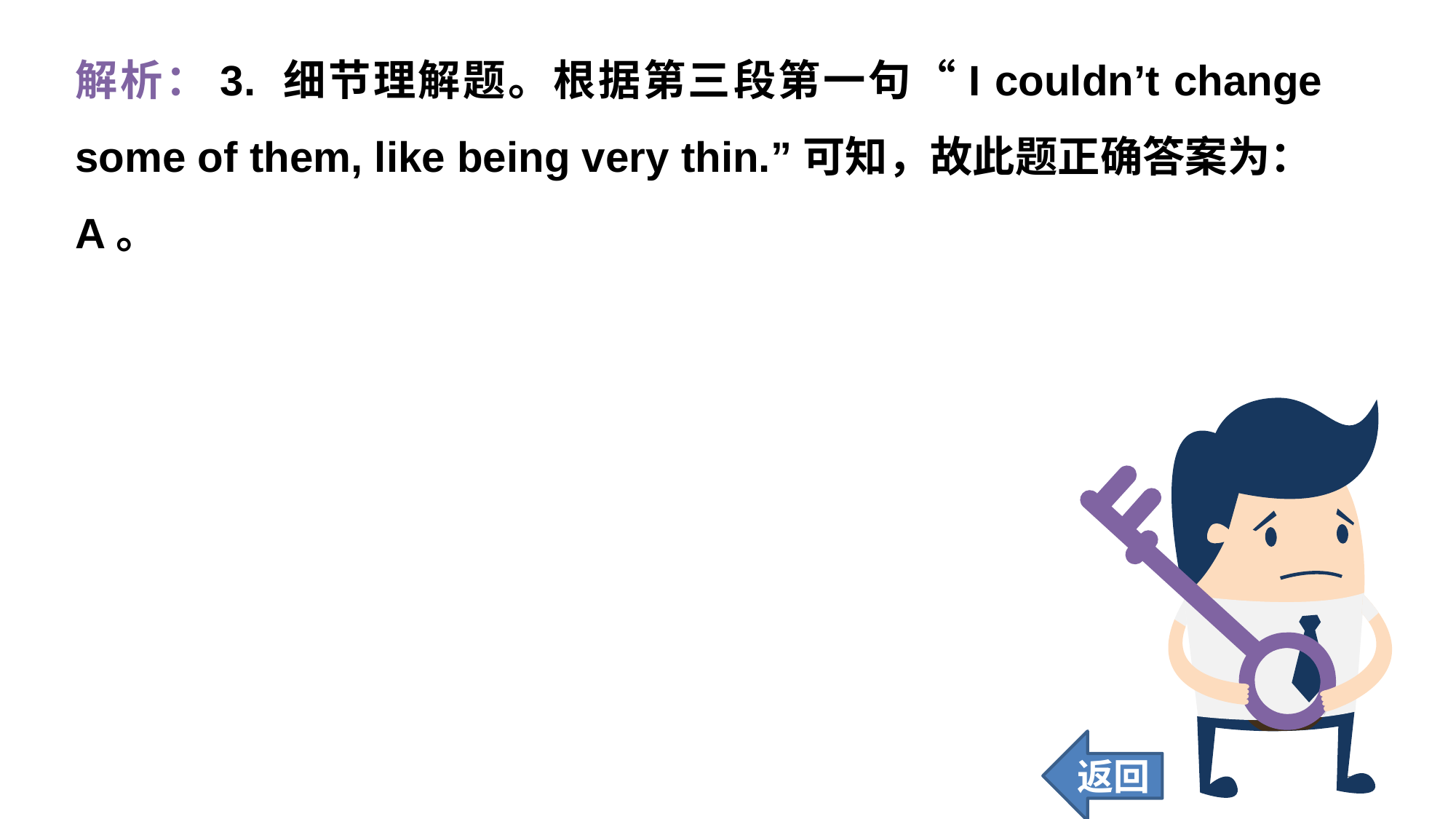

解析：3. 细节理解题。根据第三段第一句“I couldn’t change some of them, like being very thin.”可知，故此题正确答案为：A。

返回
246